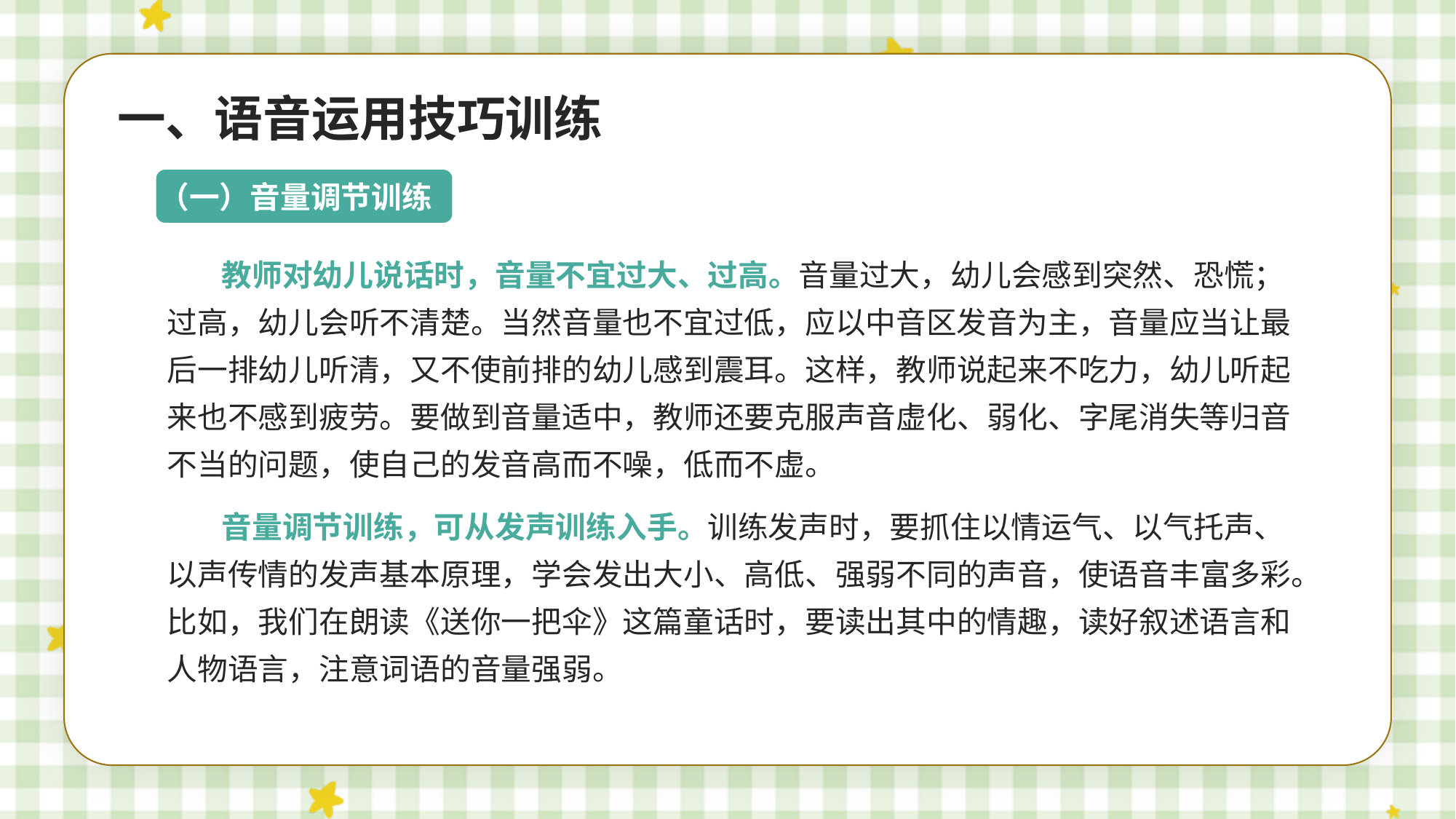

一、语音运用技巧训练
（一）音量调节训练
教师对幼儿说话时，音量不宜过大、过高。音量过大，幼儿会感到突然、恐慌；过高，幼儿会听不清楚。当然音量也不宜过低，应以中音区发音为主，音量应当让最后一排幼儿听清，又不使前排的幼儿感到震耳。这样，教师说起来不吃力，幼儿听起来也不感到疲劳。要做到音量适中，教师还要克服声音虚化、弱化、字尾消失等归音不当的问题，使自己的发音高而不噪，低而不虚。
音量调节训练，可从发声训练入手。训练发声时，要抓住以情运气、以气托声、以声传情的发声基本原理，学会发出大小、高低、强弱不同的声音，使语音丰富多彩。比如，我们在朗读《送你一把伞》这篇童话时，要读出其中的情趣，读好叙述语言和人物语言，注意词语的音量强弱。